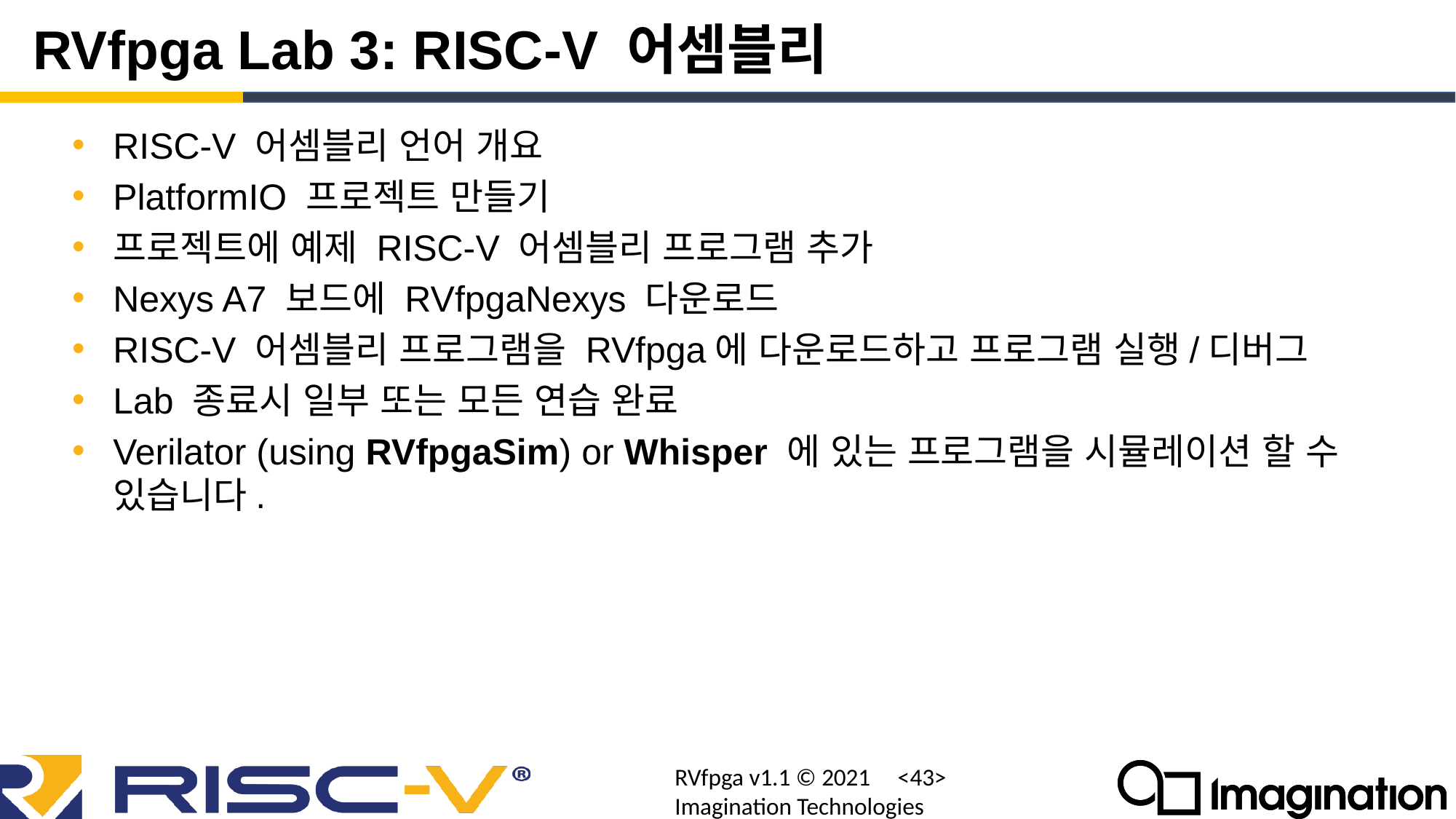

# RVfpga Lab 3: RISC-V 어셈블리
RISC-V 어셈블리 언어 개요
PlatformIO 프로젝트 만들기
프로젝트에 예제 RISC-V 어셈블리 프로그램 추가
Nexys A7 보드에 RVfpgaNexys 다운로드
RISC-V 어셈블리 프로그램을 RVfpga에 다운로드하고 프로그램 실행/디버그
Lab 종료시 일부 또는 모든 연습 완료
Verilator (using RVfpgaSim) or Whisper 에 있는 프로그램을 시뮬레이션 할 수 있습니다.